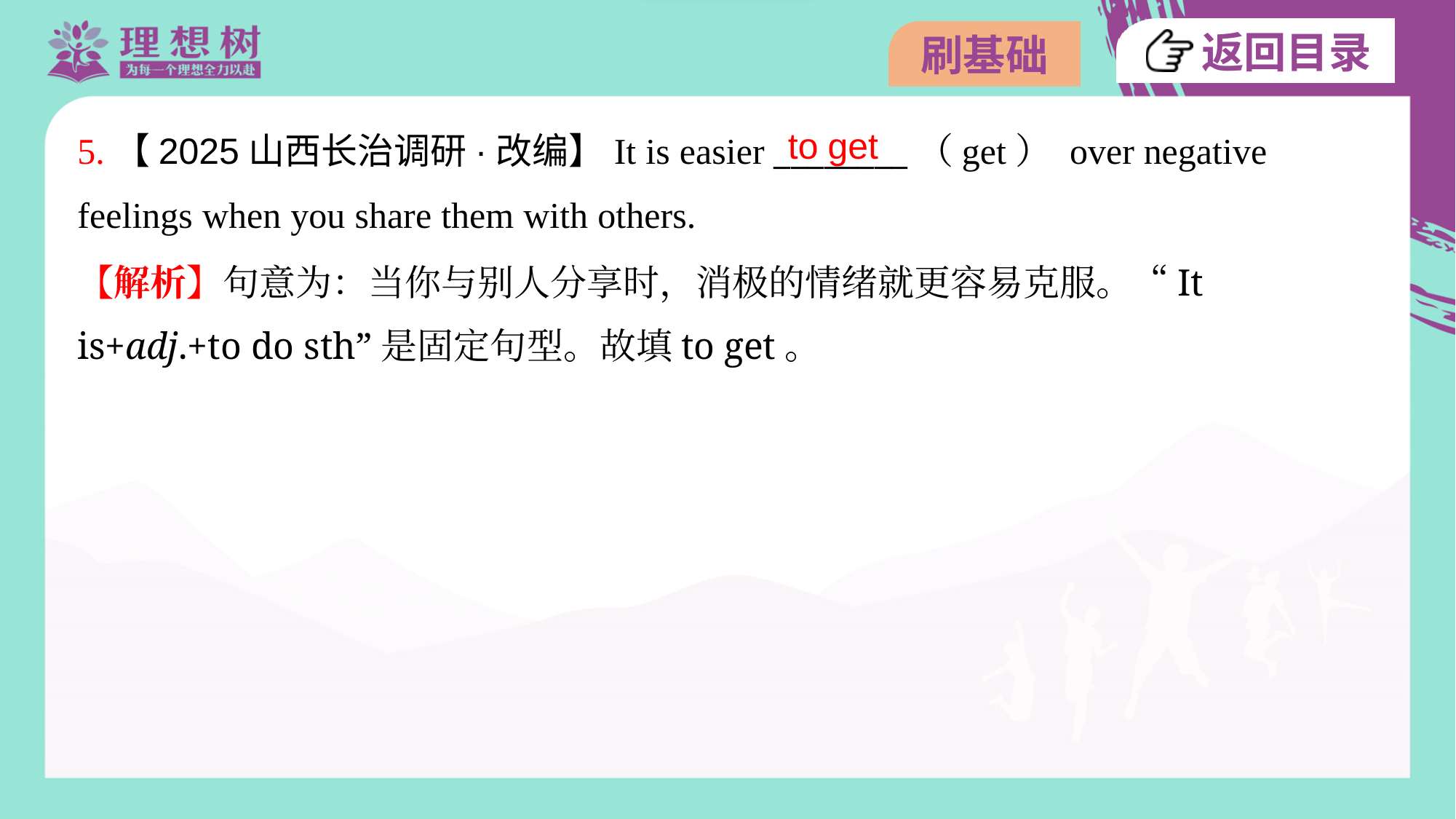

to get
5.【2025山西长治调研·改编】It is easier ________（get） over negative
feelings when you share them with others.
【解析】句意为：当你与别人分享时，消极的情绪就更容易克服。“It
is+adj.+to do sth”是固定句型。故填to get。